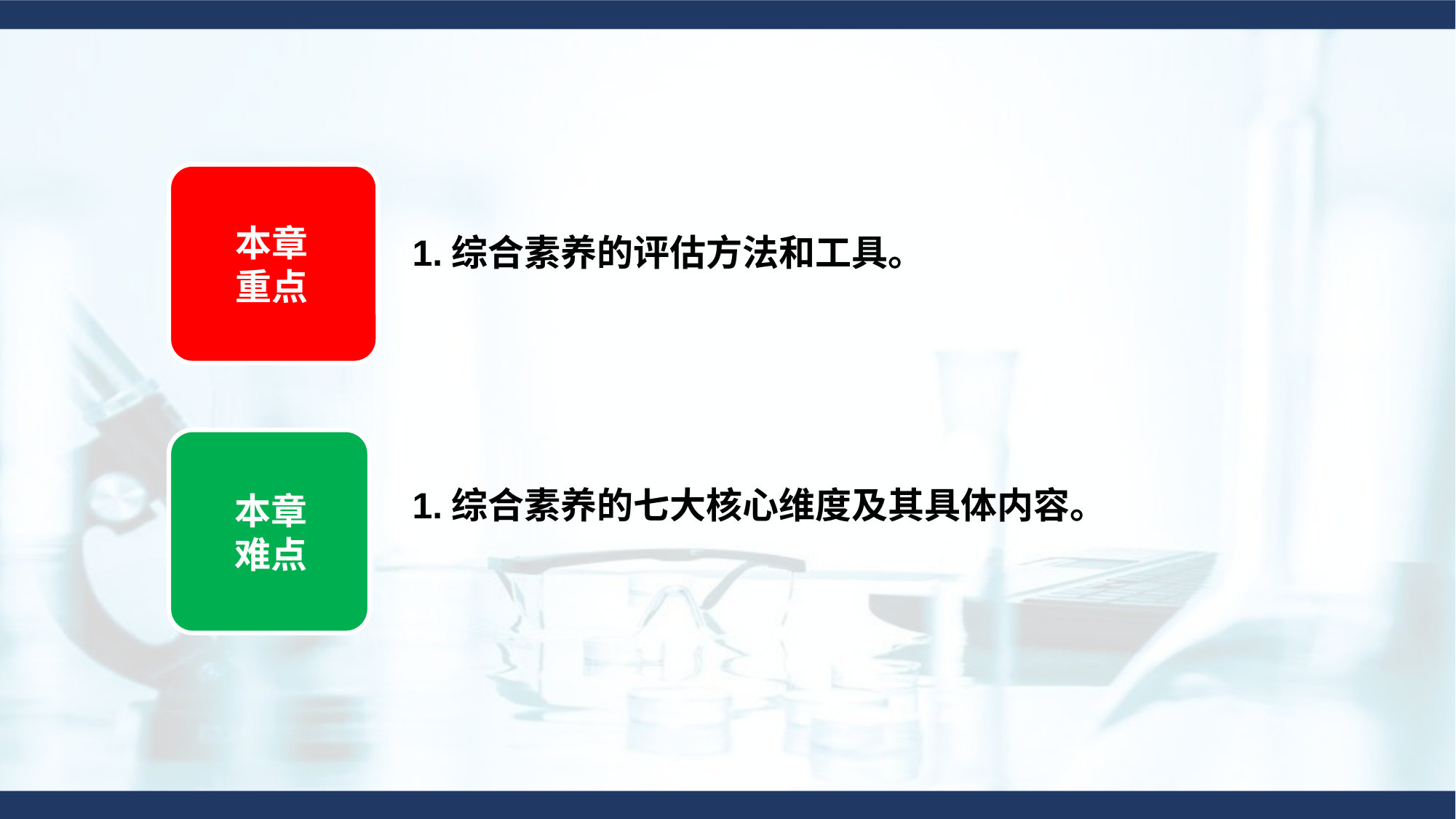

本章
重点
1.综合素养的评估方法和工具。

本章
难点

1.综合素养的七大核心维度及其具体内容。